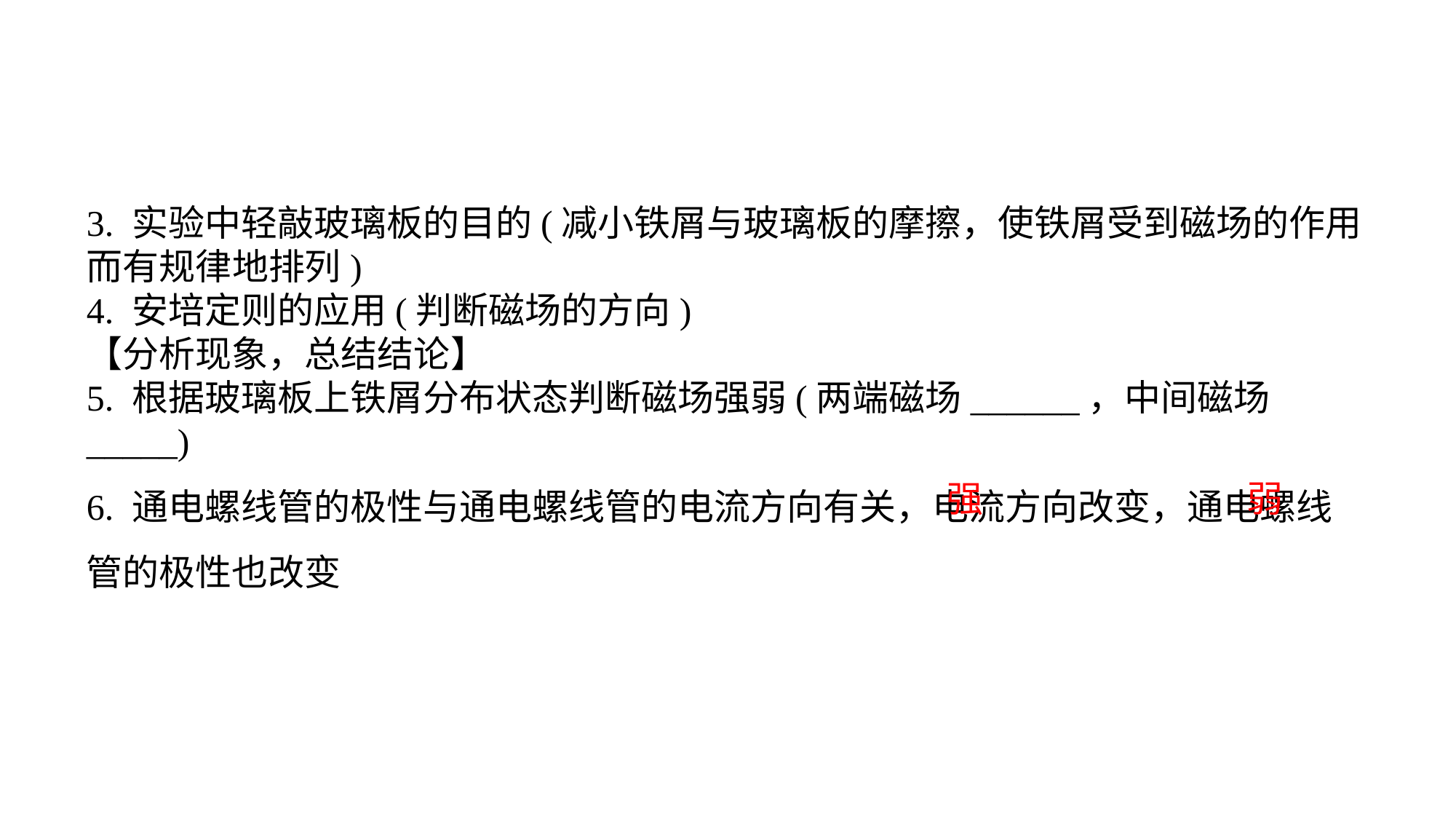

3. 实验中轻敲玻璃板的目的(减小铁屑与玻璃板的摩擦，使铁屑受到磁场的作用而有规律地排列)4. 安培定则的应用(判断磁场的方向)【分析现象，总结结论】5. 根据玻璃板上铁屑分布状态判断磁场强弱(两端磁场______，中间磁场_____)6. 通电螺线管的极性与通电螺线管的电流方向有关，电流方向改变，通电螺线管的极性也改变
强
弱